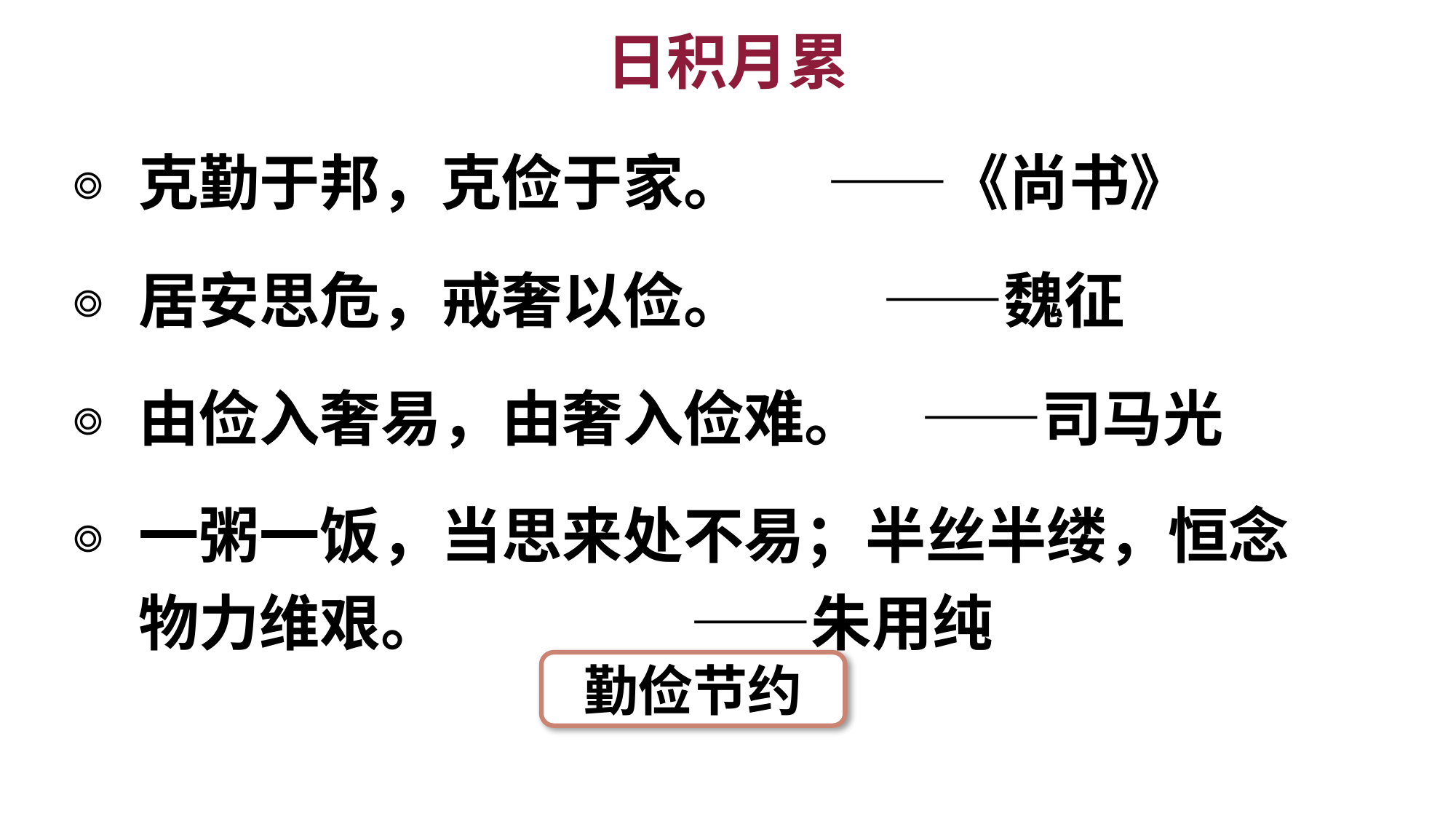

日积月累
克勤于邦，克俭于家。      ——《尚书》
居安思危，戒奢以俭。          ——魏征
由俭入奢易，由奢入俭难。    ——司马光
一粥一饭，当思来处不易；半丝半缕，恒念物力维艰。                  ——朱用纯
勤俭节约